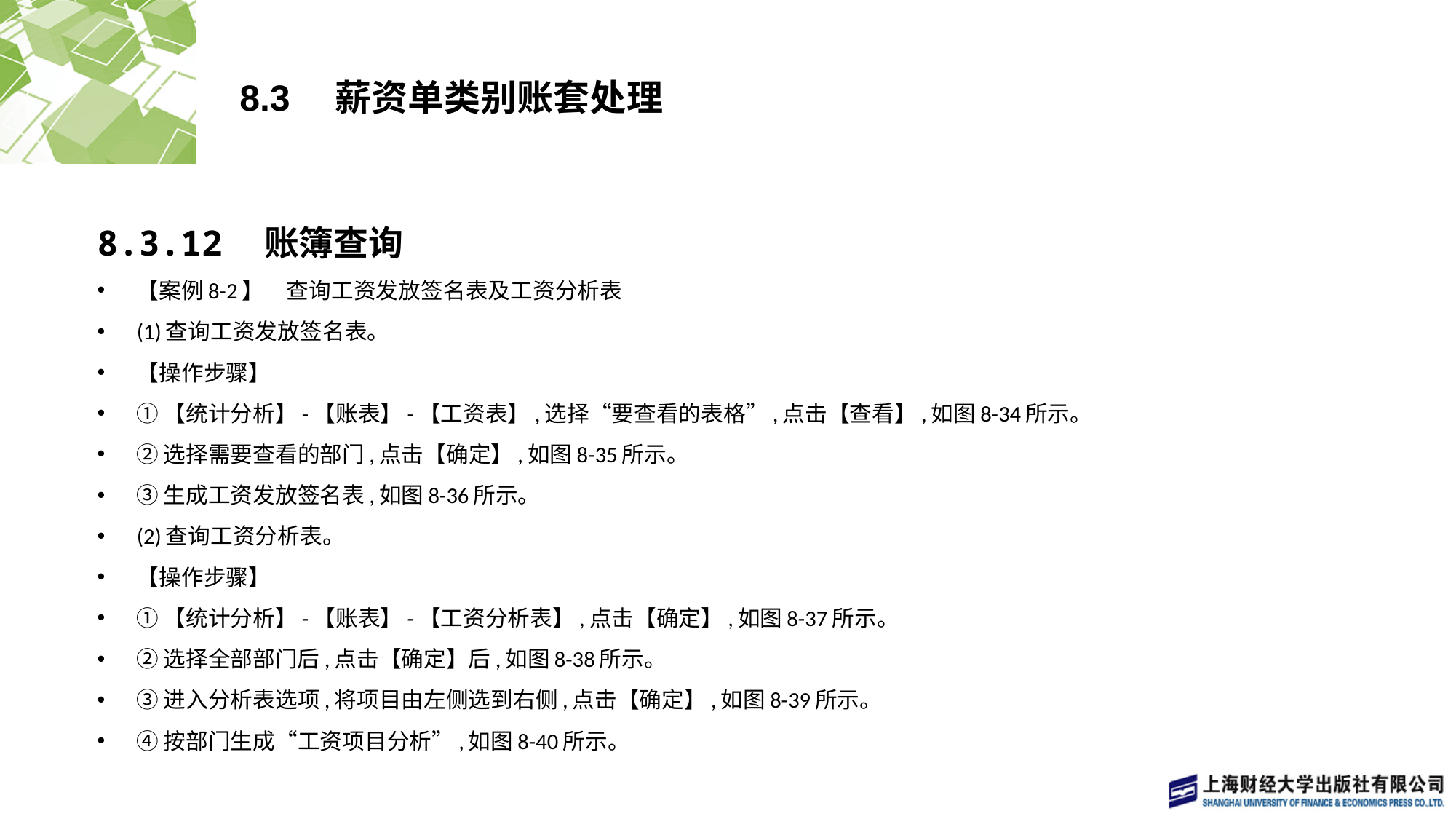

# 8.3　薪资单类别账套处理
8.3.12　账簿查询
【案例8-2】　查询工资发放签名表及工资分析表
(1)查询工资发放签名表。
【操作步骤】
①【统计分析】-【账表】-【工资表】,选择“要查看的表格”,点击【查看】,如图8-34所示。
②选择需要查看的部门,点击【确定】,如图8-35所示。
③生成工资发放签名表,如图8-36所示。
(2)查询工资分析表。
【操作步骤】
①【统计分析】-【账表】-【工资分析表】,点击【确定】,如图8-37所示。
②选择全部部门后,点击【确定】后,如图8-38所示。
③进入分析表选项,将项目由左侧选到右侧,点击【确定】,如图8-39所示。
④按部门生成“工资项目分析”,如图8-40所示。